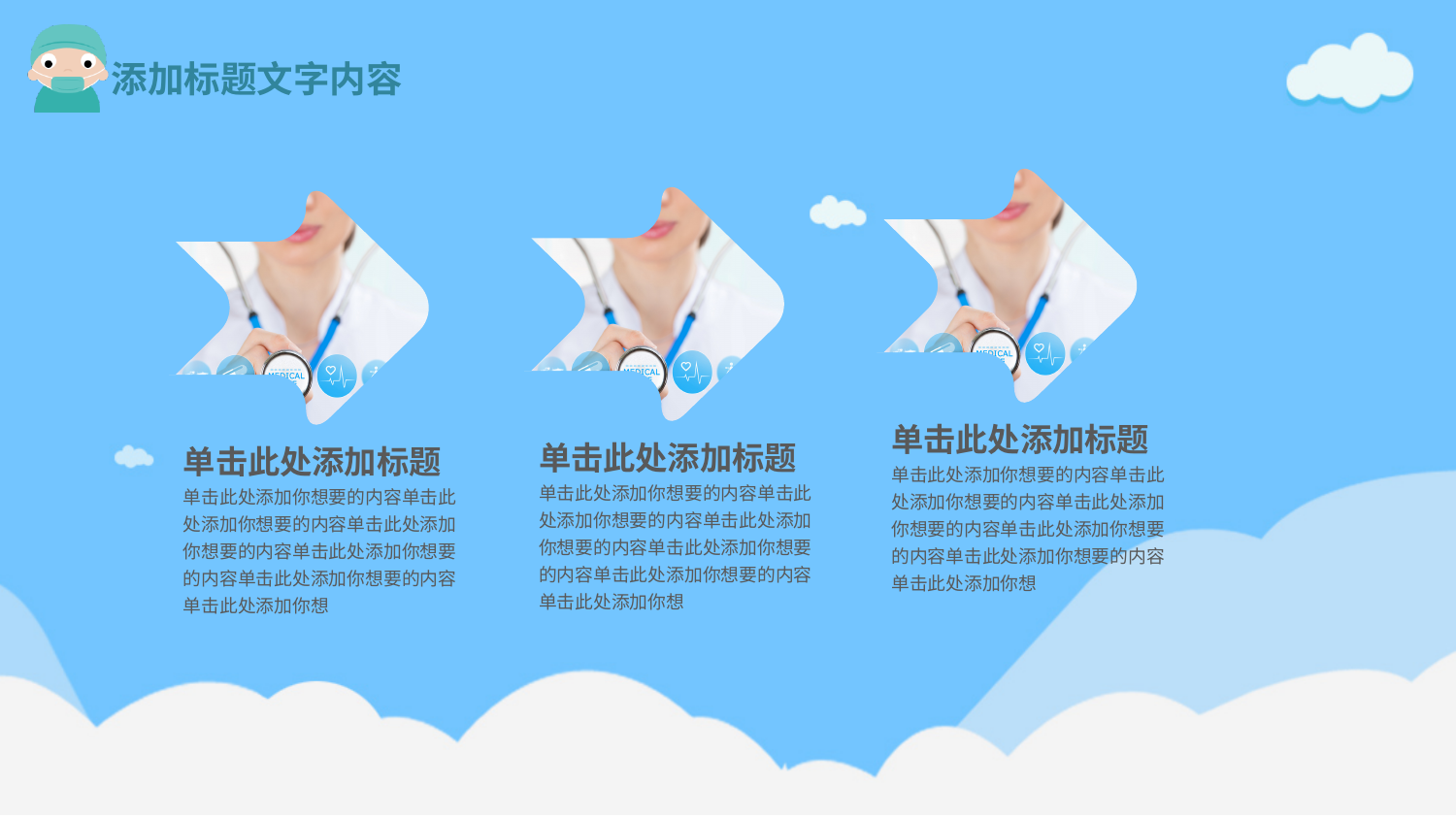

单击此处添加标题
单击此处添加你想要的内容单击此处添加你想要的内容单击此处添加你想要的内容单击此处添加你想要的内容单击此处添加你想要的内容单击此处添加你想
单击此处添加标题
单击此处添加你想要的内容单击此处添加你想要的内容单击此处添加你想要的内容单击此处添加你想要的内容单击此处添加你想要的内容单击此处添加你想
单击此处添加标题
单击此处添加你想要的内容单击此处添加你想要的内容单击此处添加你想要的内容单击此处添加你想要的内容单击此处添加你想要的内容单击此处添加你想